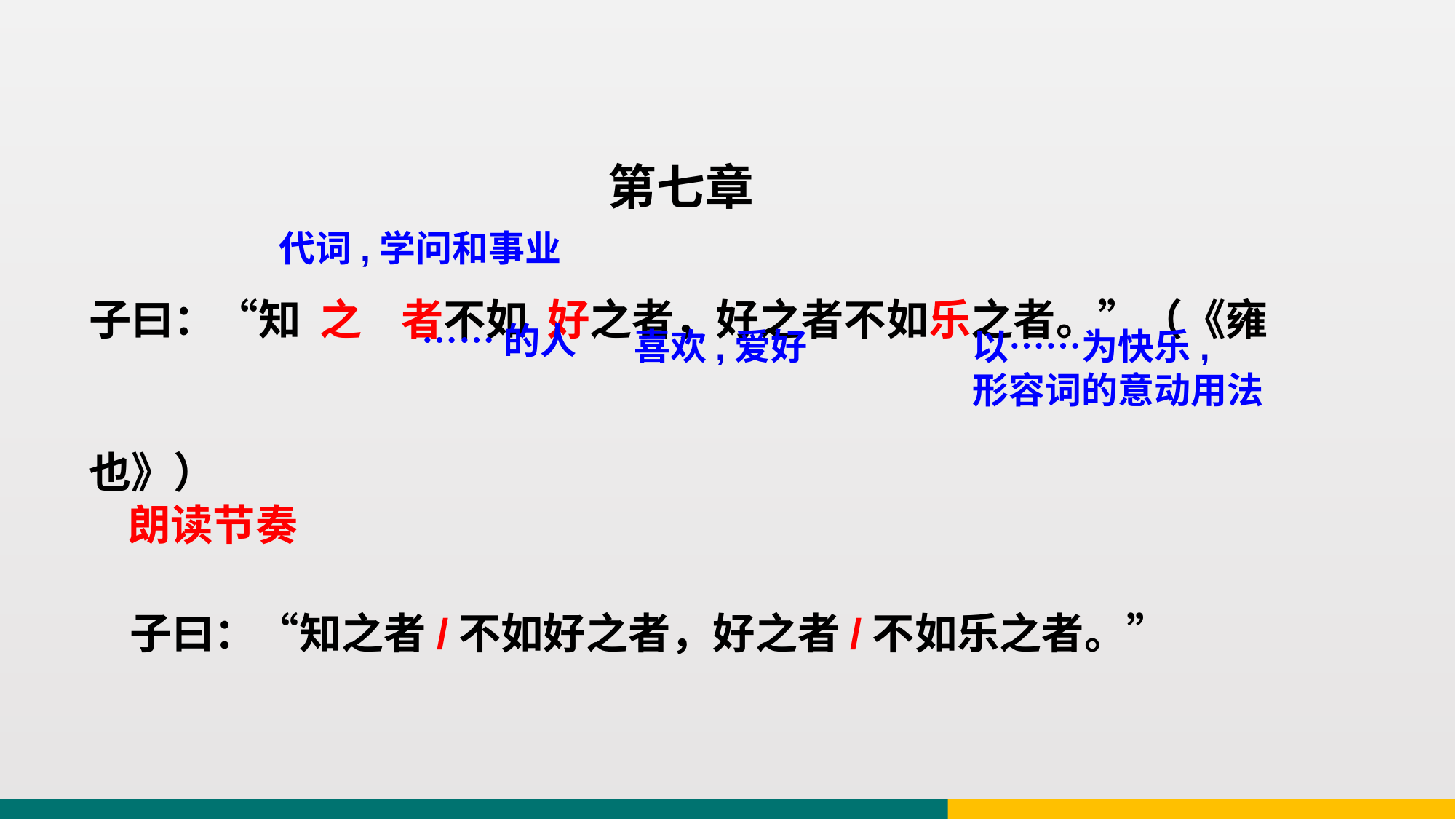

第七章
子曰：“知  之    者不如  好之者，好之者不如乐之者。”（《雍也》）
代词,学问和事业
……的人
以……为快乐,
形容词的意动用法
喜欢,爱好
朗读节奏
子曰：“知之者/不如好之者，好之者/不如乐之者。”